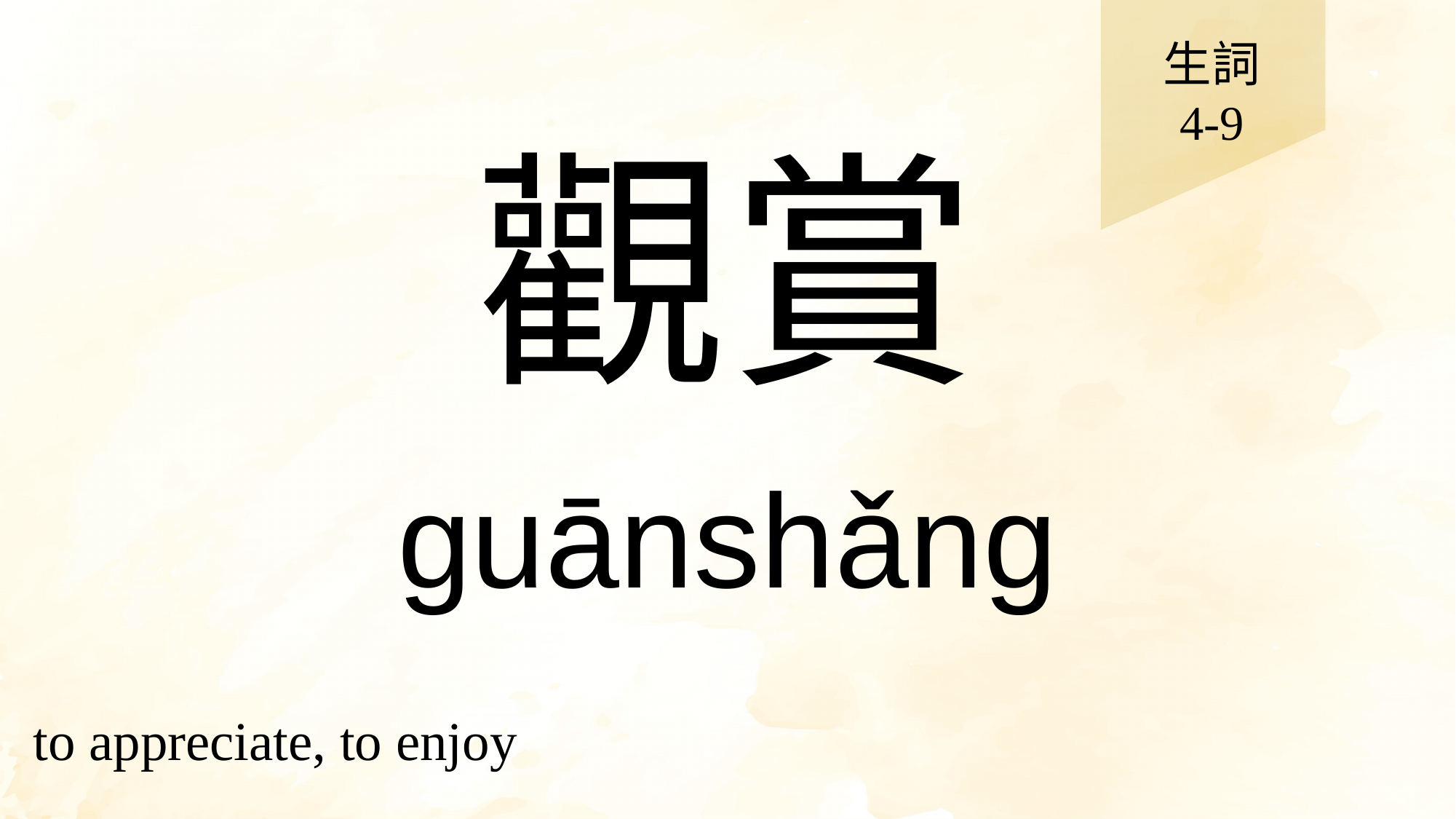

生詞
4-9
# 觀賞
guānshǎng
to appreciate, to enjoy